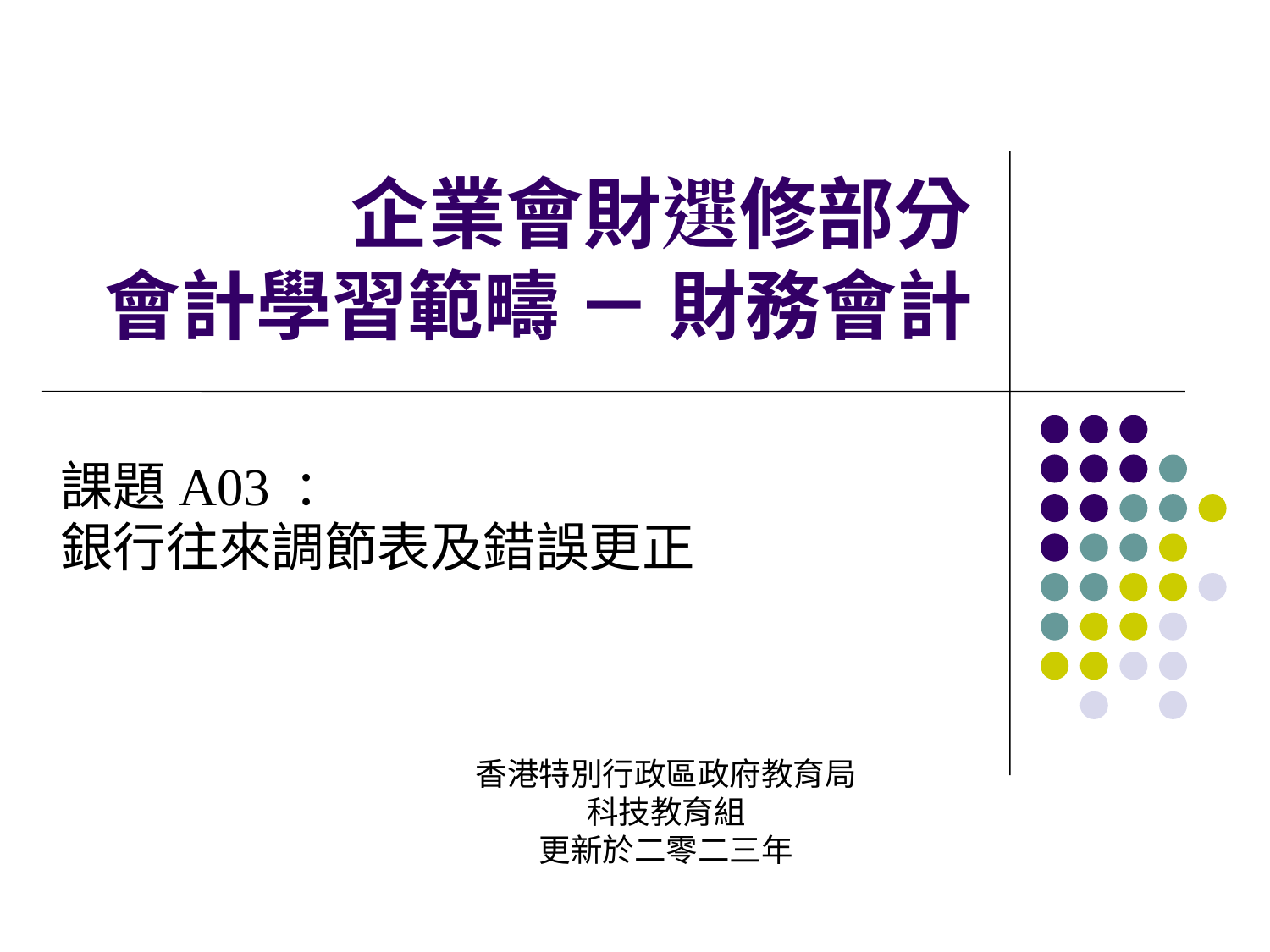

# 企業會財選修部分 會計學習範疇 － 財務會計

課題A03 ：
銀行往來調節表及錯誤更正
香港特別行政區政府教育局
科技教育組
更新於二零二三年